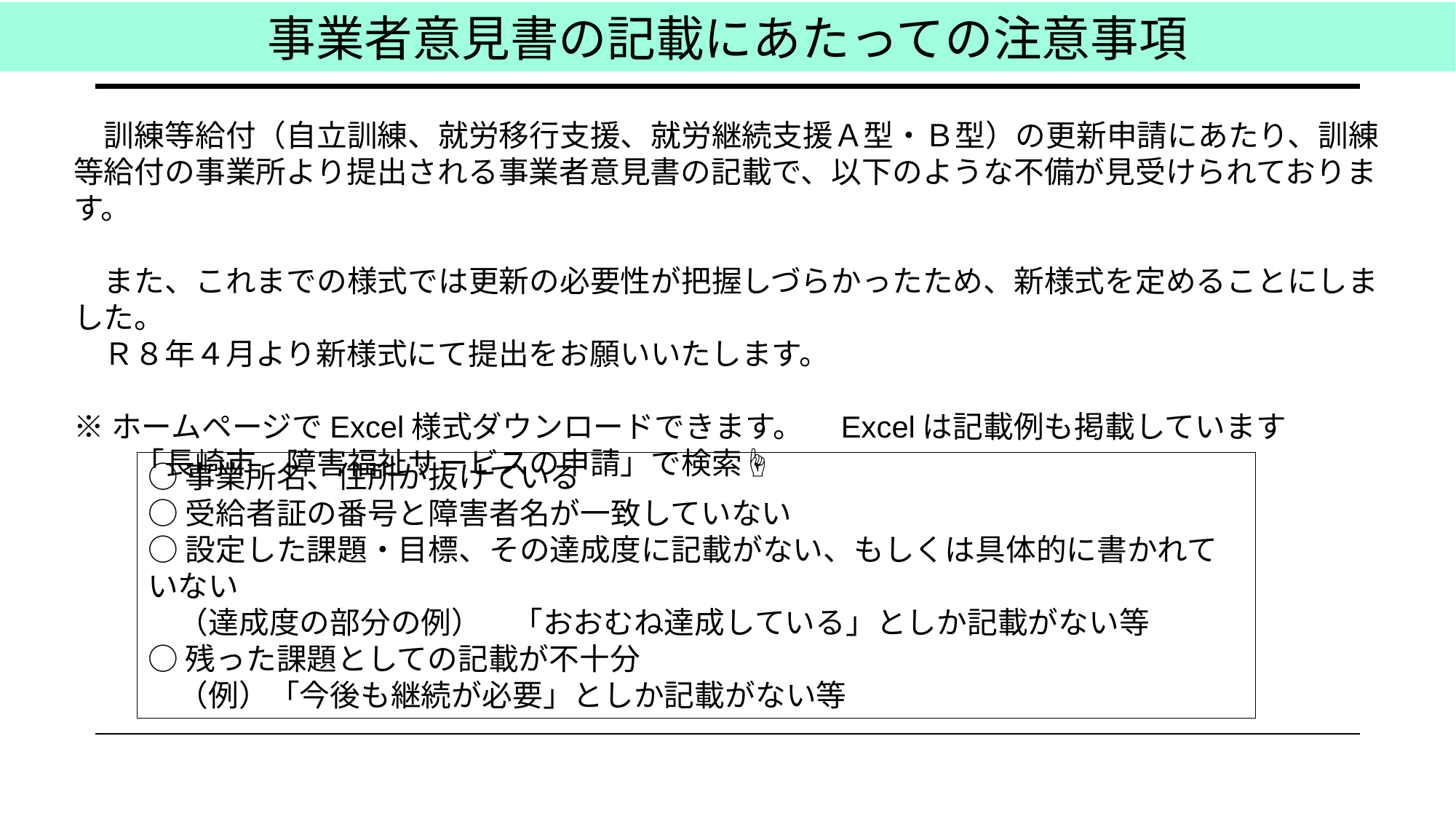

事業者意見書の記載にあたっての注意事項
　訓練等給付（自立訓練、就労移行支援、就労継続支援Ａ型・Ｂ型）の更新申請にあたり、訓練等給付の事業所より提出される事業者意見書の記載で、以下のような不備が見受けられております。

　また、これまでの様式では更新の必要性が把握しづらかったため、新様式を定めることにしました。
　Ｒ８年４月より新様式にて提出をお願いいたします。

※ホームページでExcel様式ダウンロードできます。　Excelは記載例も掲載しています
　　「長崎市　障害福祉サービスの申請」で検索☝

○事業所名、住所が抜けている
○受給者証の番号と障害者名が一致していない
○設定した課題・目標、その達成度に記載がない、もしくは具体的に書かれていない
　（達成度の部分の例）　「おおむね達成している」としか記載がない等
○残った課題としての記載が不十分
　（例）「今後も継続が必要」としか記載がない等